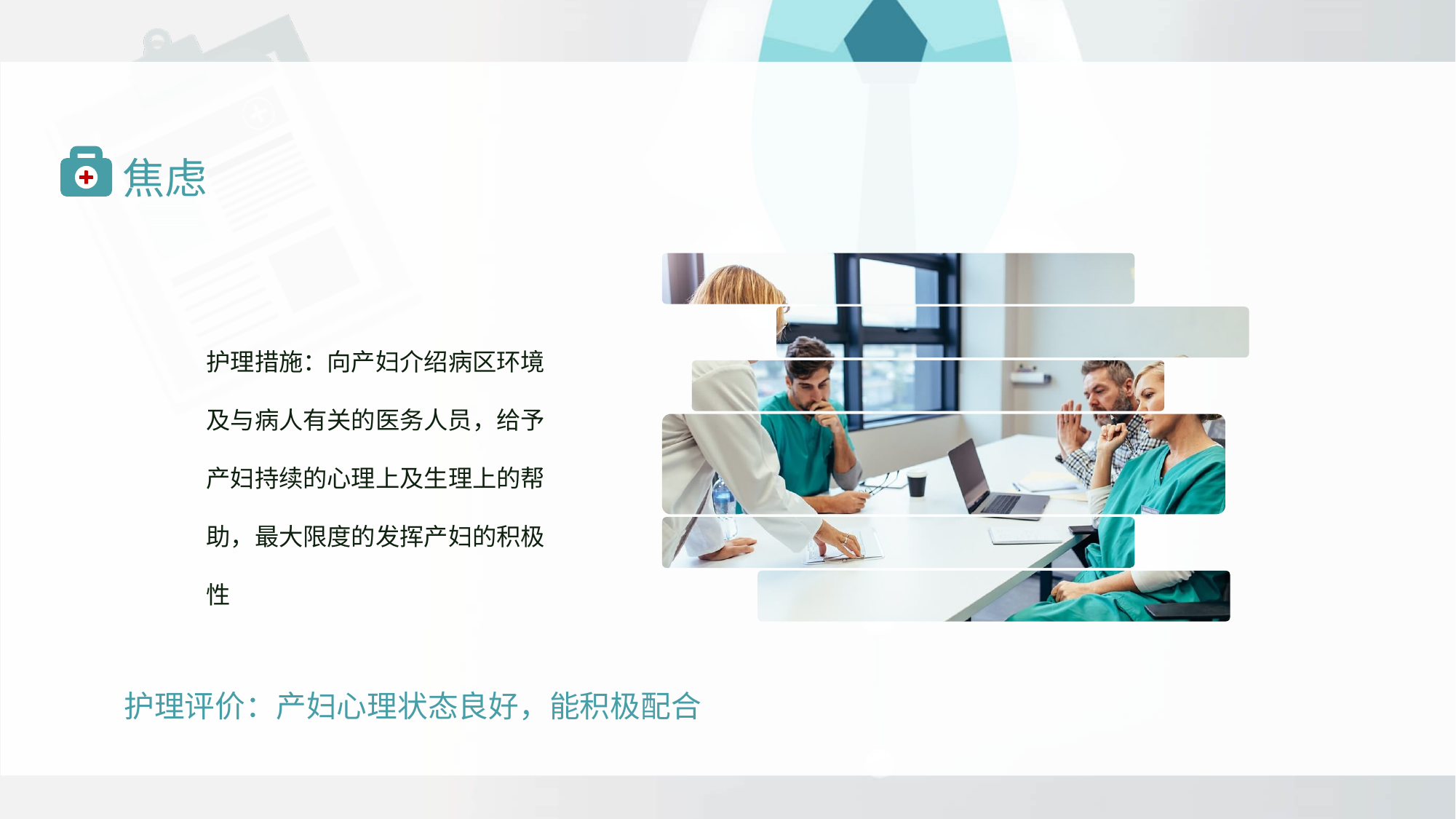

焦虑

护理措施：向产妇介绍病区环境及与病人有关的医务人员，给予产妇持续的心理上及生理上的帮助，最大限度的发挥产妇的积极性
护理评价：产妇心理状态良好，能积极配合